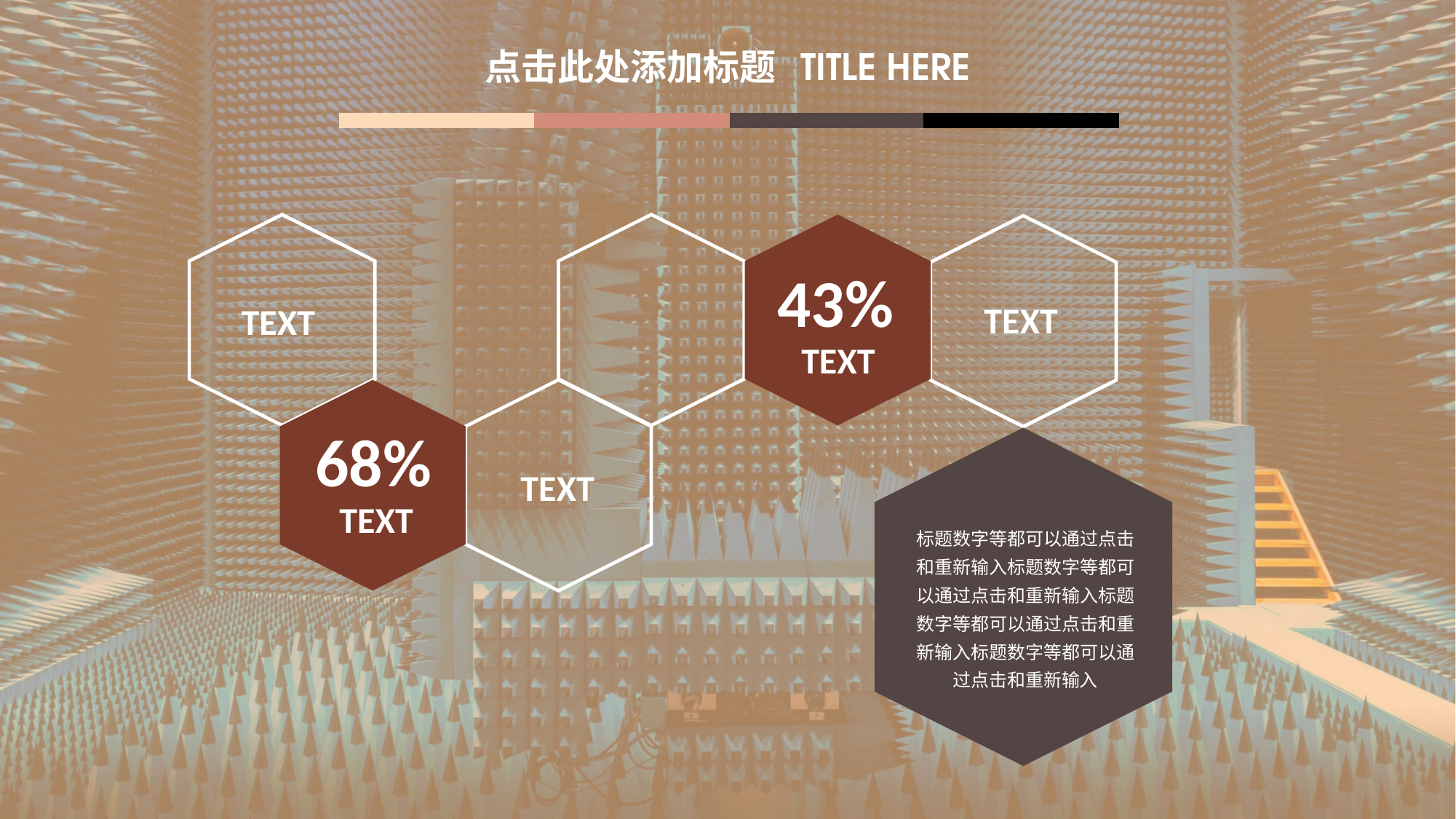

点击此处添加标题  TITLE HERE

43%
TEXT
TEXT
TEXT

68%

TEXT
TEXT
标题数字等都可以通过点击和重新输入标题数字等都可以通过点击和重新输入标题数字等都可以通过点击和重新输入标题数字等都可以通过点击和重新输入